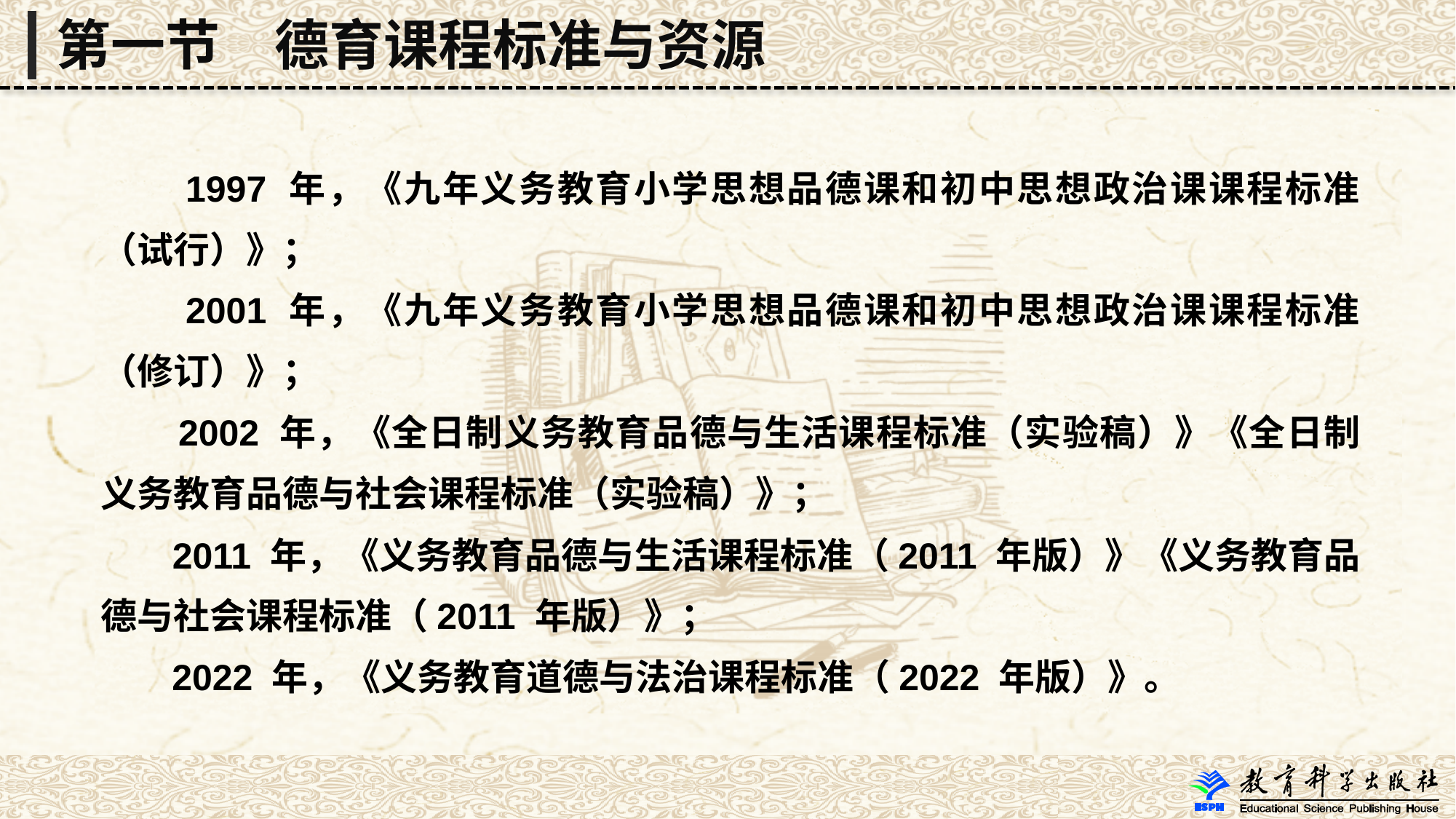

第一节　德育课程标准与资源
       1997 年，《九年义务教育小学思想品德课和初中思想政治课课程标准（试行）》；
       2001 年，《九年义务教育小学思想品德课和初中思想政治课课程标准（修订）》；
       2002 年，《全日制义务教育品德与生活课程标准（实验稿）》《全日制义务教育品德与社会课程标准（实验稿）》；
       2011 年，《义务教育品德与生活课程标准（2011 年版）》《义务教育品德与社会课程标准（2011 年版）》；
       2022 年，《义务教育道德与法治课程标准（2022 年版）》。